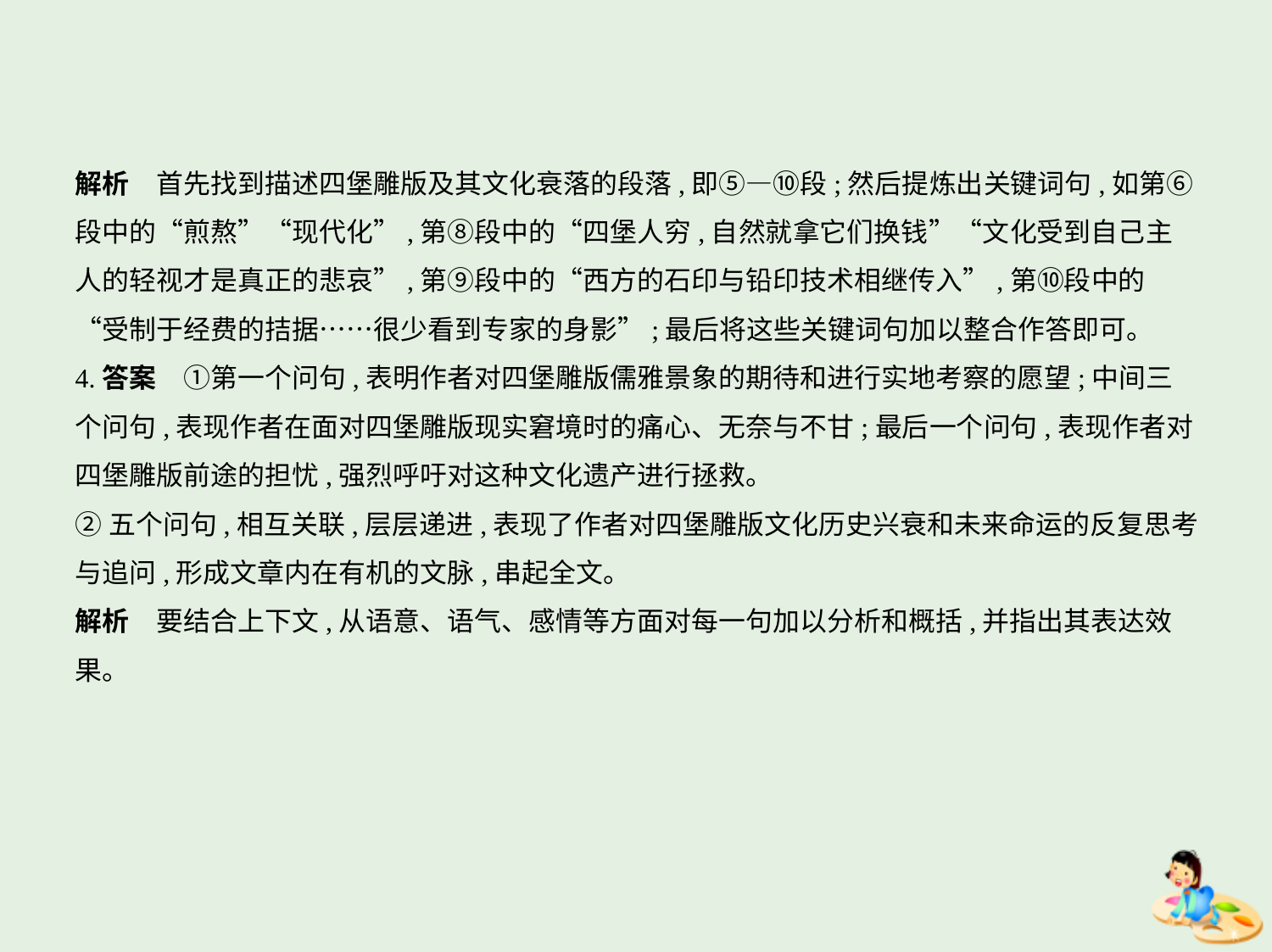

解析　首先找到描述四堡雕版及其文化衰落的段落,即⑤—⑩段;然后提炼出关键词句,如第⑥
段中的“煎熬”“现代化”,第⑧段中的“四堡人穷,自然就拿它们换钱”“文化受到自己主
人的轻视才是真正的悲哀”,第⑨段中的“西方的石印与铅印技术相继传入”,第⑩段中的
“受制于经费的拮据……很少看到专家的身影”;最后将这些关键词句加以整合作答即可。
4.答案　①第一个问句,表明作者对四堡雕版儒雅景象的期待和进行实地考察的愿望;中间三
个问句,表现作者在面对四堡雕版现实窘境时的痛心、无奈与不甘;最后一个问句,表现作者对
四堡雕版前途的担忧,强烈呼吁对这种文化遗产进行拯救。
②五个问句,相互关联,层层递进,表现了作者对四堡雕版文化历史兴衰和未来命运的反复思考
与追问,形成文章内在有机的文脉,串起全文。
解析　要结合上下文,从语意、语气、感情等方面对每一句加以分析和概括,并指出其表达效
果。